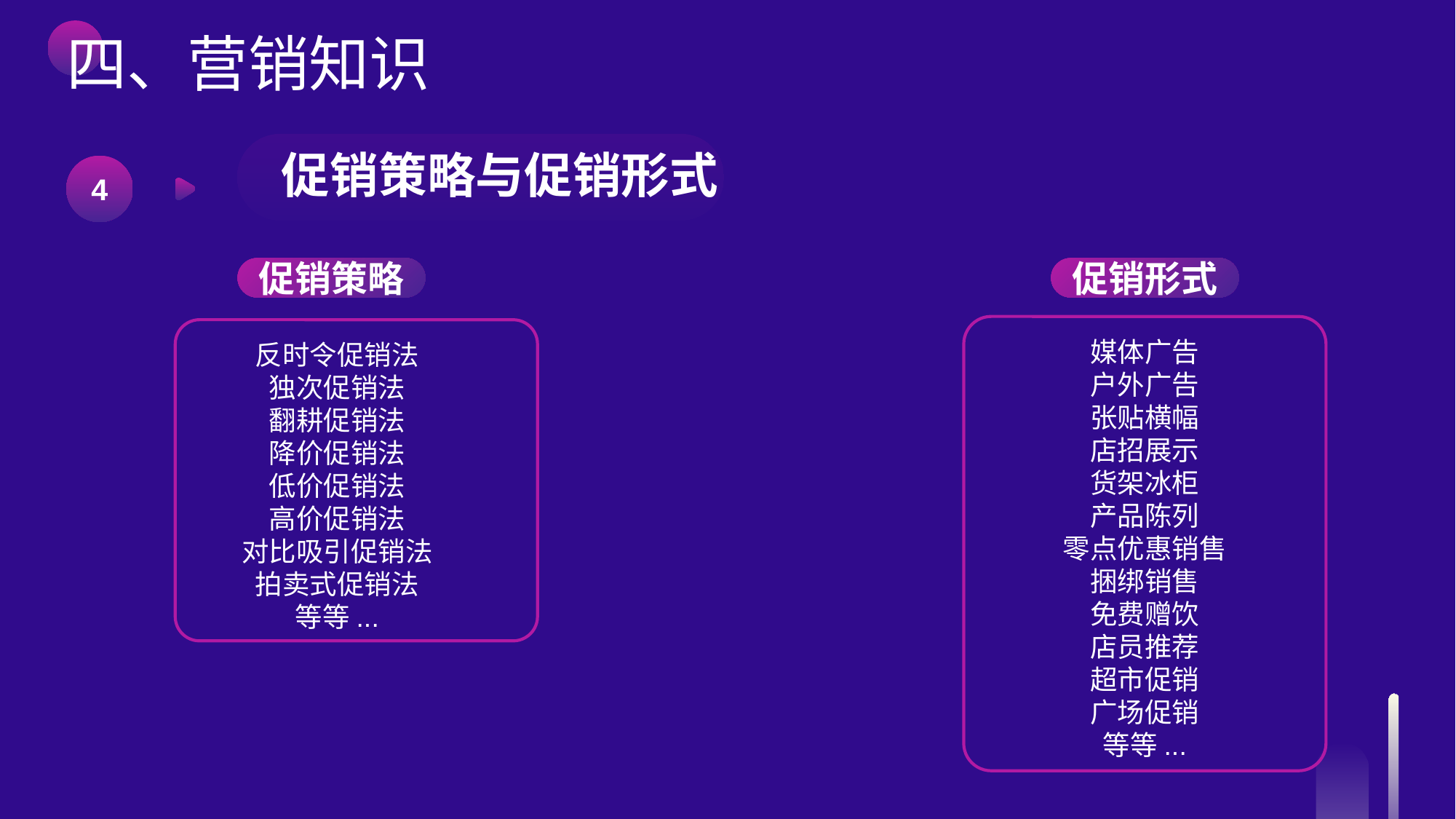

四、营销知识

促销策略与促销形式
4

促销形式
促销策略

媒体广告
户外广告
张贴横幅
店招展示
货架冰柜
产品陈列
零点优惠销售
捆绑销售
免费赠饮
店员推荐
超市促销
广场促销
等等...
反时令促销法
独次促销法
翻耕促销法
降价促销法
低价促销法
高价促销法
对比吸引促销法
拍卖式促销法
等等...